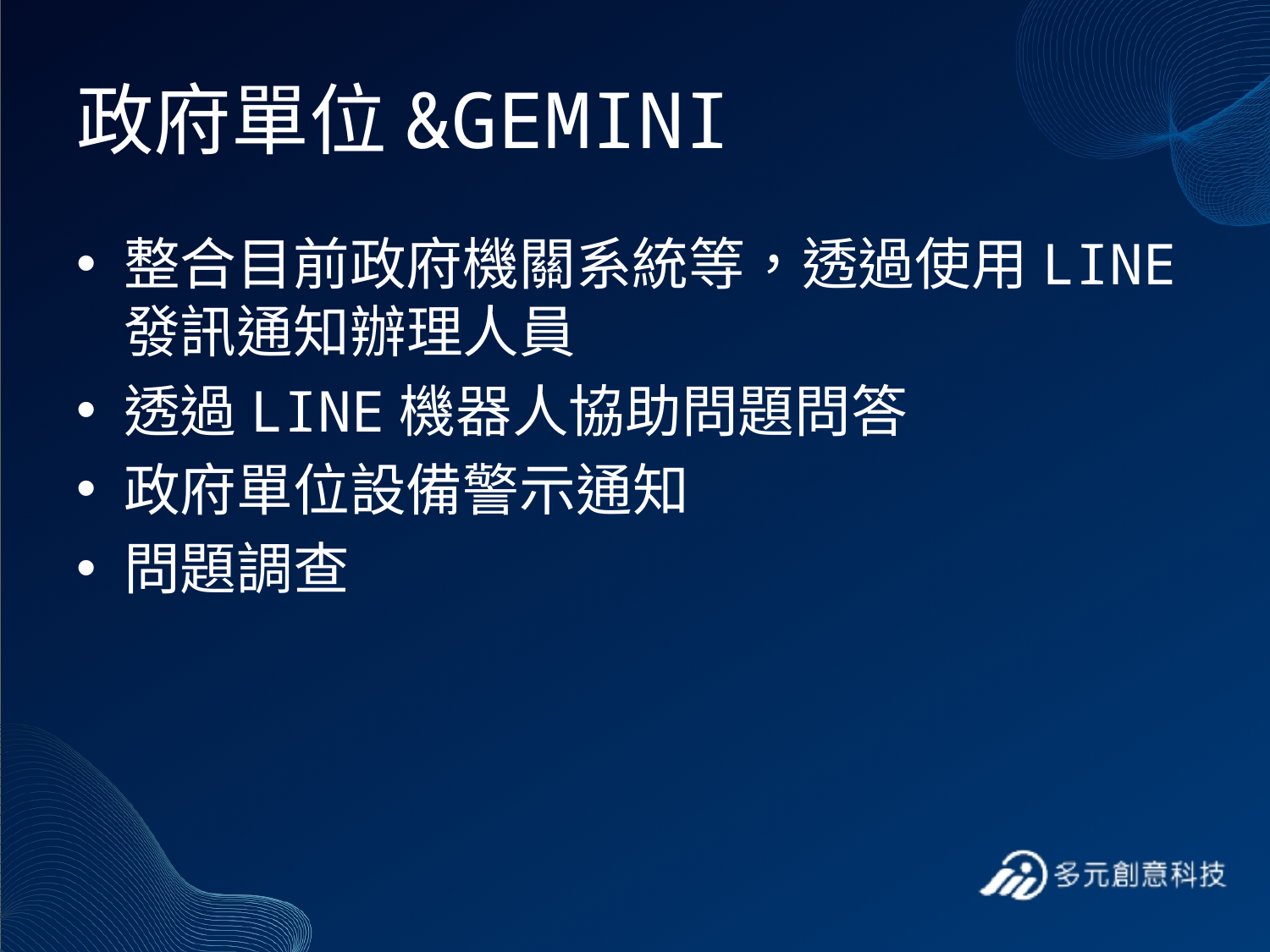

# 政府單位&GEMINI
整合目前政府機關系統等，透過使用LINE發訊通知辦理人員
透過LINE機器人協助問題問答
政府單位設備警示通知
問題調查